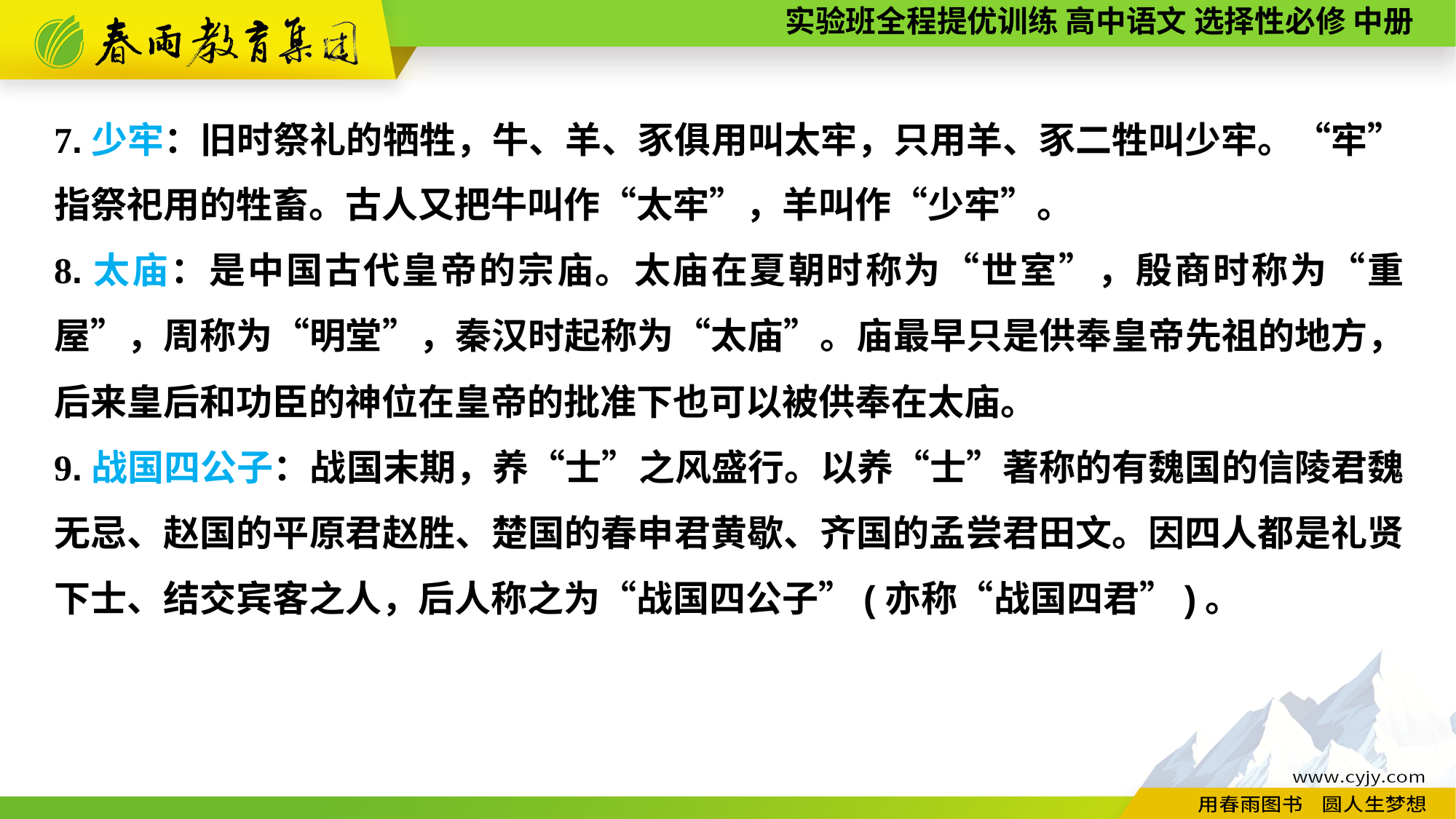

7.少牢：旧时祭礼的牺牲，牛、羊、豕俱用叫太牢，只用羊、豕二牲叫少牢。“牢”指祭祀用的牲畜。古人又把牛叫作“太牢”，羊叫作“少牢”。
8.太庙：是中国古代皇帝的宗庙。太庙在夏朝时称为“世室”，殷商时称为“重屋”，周称为“明堂”，秦汉时起称为“太庙”。庙最早只是供奉皇帝先祖的地方，后来皇后和功臣的神位在皇帝的批准下也可以被供奉在太庙。
9.战国四公子：战国末期，养“士”之风盛行。以养“士”著称的有魏国的信陵君魏无忌、赵国的平原君赵胜、楚国的春申君黄歇、齐国的孟尝君田文。因四人都是礼贤下士、结交宾客之人，后人称之为“战国四公子”(亦称“战国四君”)。